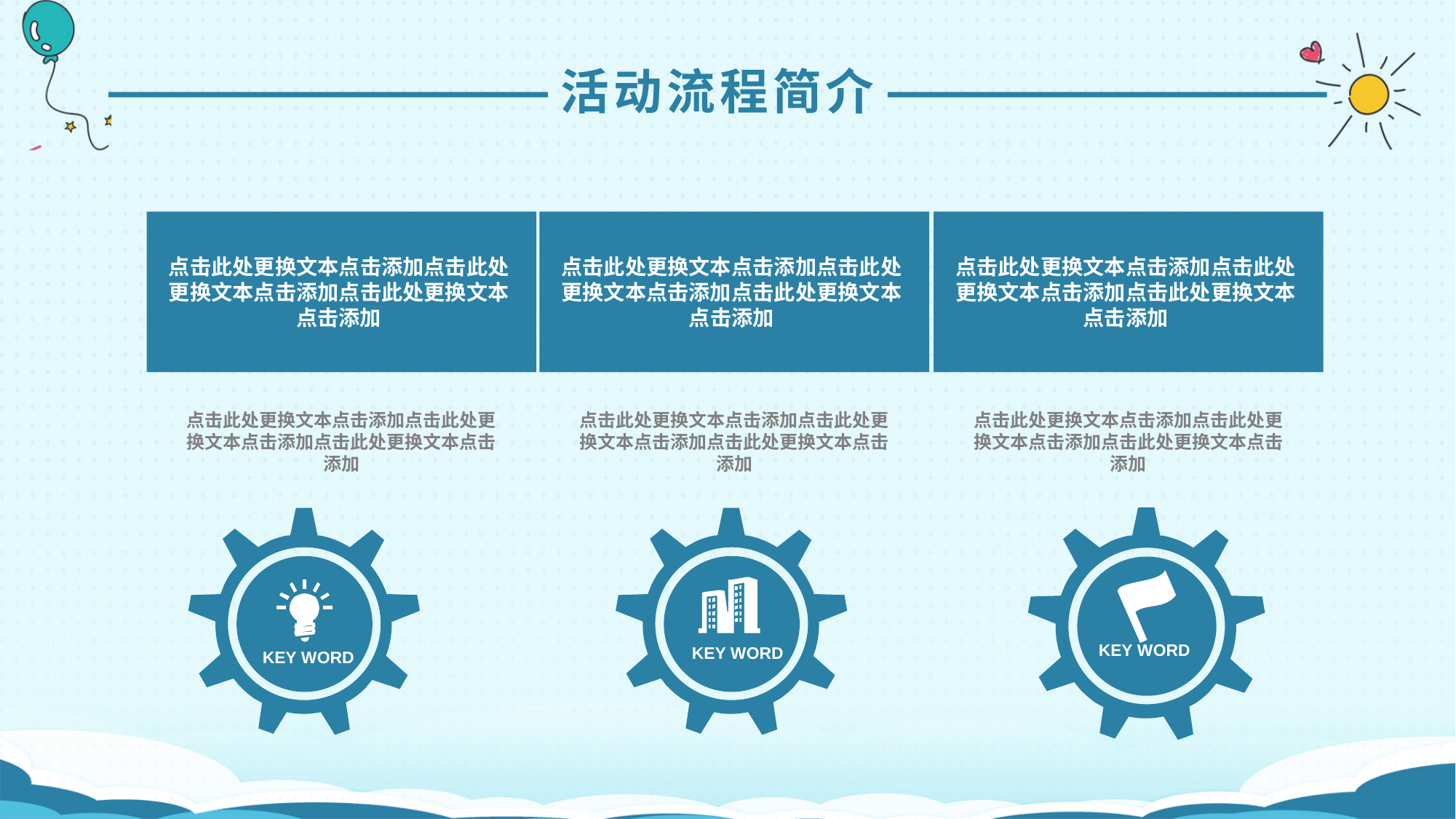

活动流程简介

点击此处更换文本点击添加点击此处更换文本点击添加点击此处更换文本点击添加
点击此处更换文本点击添加点击此处更换文本点击添加点击此处更换文本点击添加
点击此处更换文本点击添加点击此处更换文本点击添加点击此处更换文本点击添加
点击此处更换文本点击添加点击此处更换文本点击添加点击此处更换文本点击添加
点击此处更换文本点击添加点击此处更换文本点击添加点击此处更换文本点击添加
点击此处更换文本点击添加点击此处更换文本点击添加点击此处更换文本点击添加

KEY WORD

KEY WORD

KEY WORD